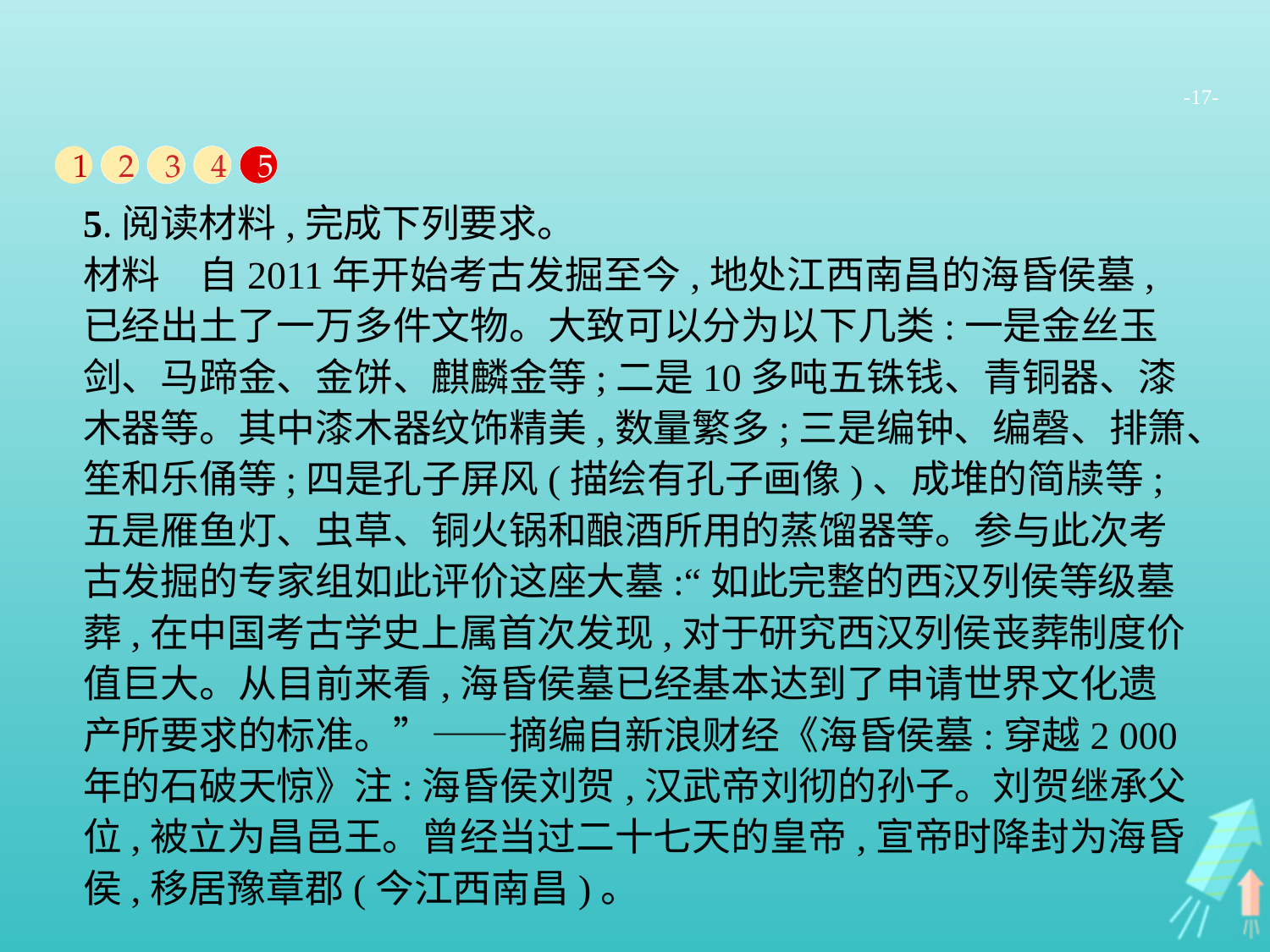

-17-
1
2
3
4
5
5.阅读材料,完成下列要求。
材料　自2011年开始考古发掘至今,地处江西南昌的海昏侯墓,已经出土了一万多件文物。大致可以分为以下几类:一是金丝玉剑、马蹄金、金饼、麒麟金等;二是10多吨五铢钱、青铜器、漆木器等。其中漆木器纹饰精美,数量繁多;三是编钟、编磬、排箫、笙和乐俑等;四是孔子屏风(描绘有孔子画像)、成堆的简牍等;五是雁鱼灯、虫草、铜火锅和酿酒所用的蒸馏器等。参与此次考古发掘的专家组如此评价这座大墓:“如此完整的西汉列侯等级墓葬,在中国考古学史上属首次发现,对于研究西汉列侯丧葬制度价值巨大。从目前来看,海昏侯墓已经基本达到了申请世界文化遗产所要求的标准。”——摘编自新浪财经《海昏侯墓:穿越2 000年的石破天惊》注:海昏侯刘贺,汉武帝刘彻的孙子。刘贺继承父位,被立为昌邑王。曾经当过二十七天的皇帝,宣帝时降封为海昏侯,移居豫章郡(今江西南昌)。